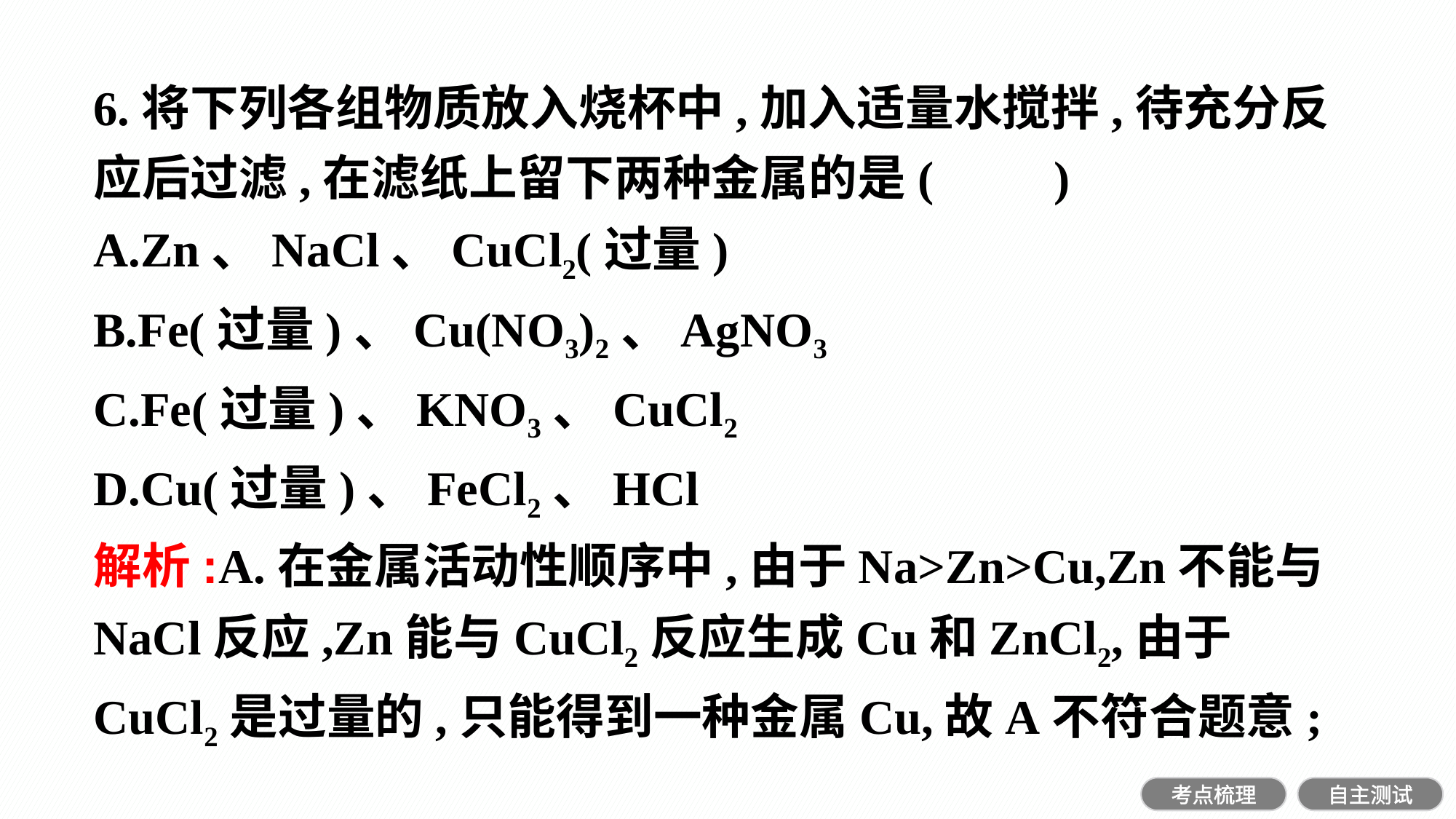

6.将下列各组物质放入烧杯中,加入适量水搅拌,待充分反应后过滤,在滤纸上留下两种金属的是(　　)
A.Zn、NaCl、CuCl2(过量)
B.Fe(过量)、Cu(NO3)2、AgNO3
C.Fe(过量)、KNO3、CuCl2
D.Cu(过量)、FeCl2、HCl
解析:A.在金属活动性顺序中,由于Na>Zn>Cu,Zn不能与NaCl反应,Zn能与CuCl2反应生成Cu和ZnCl2,由于CuCl2是过量的,只能得到一种金属Cu,故A不符合题意;